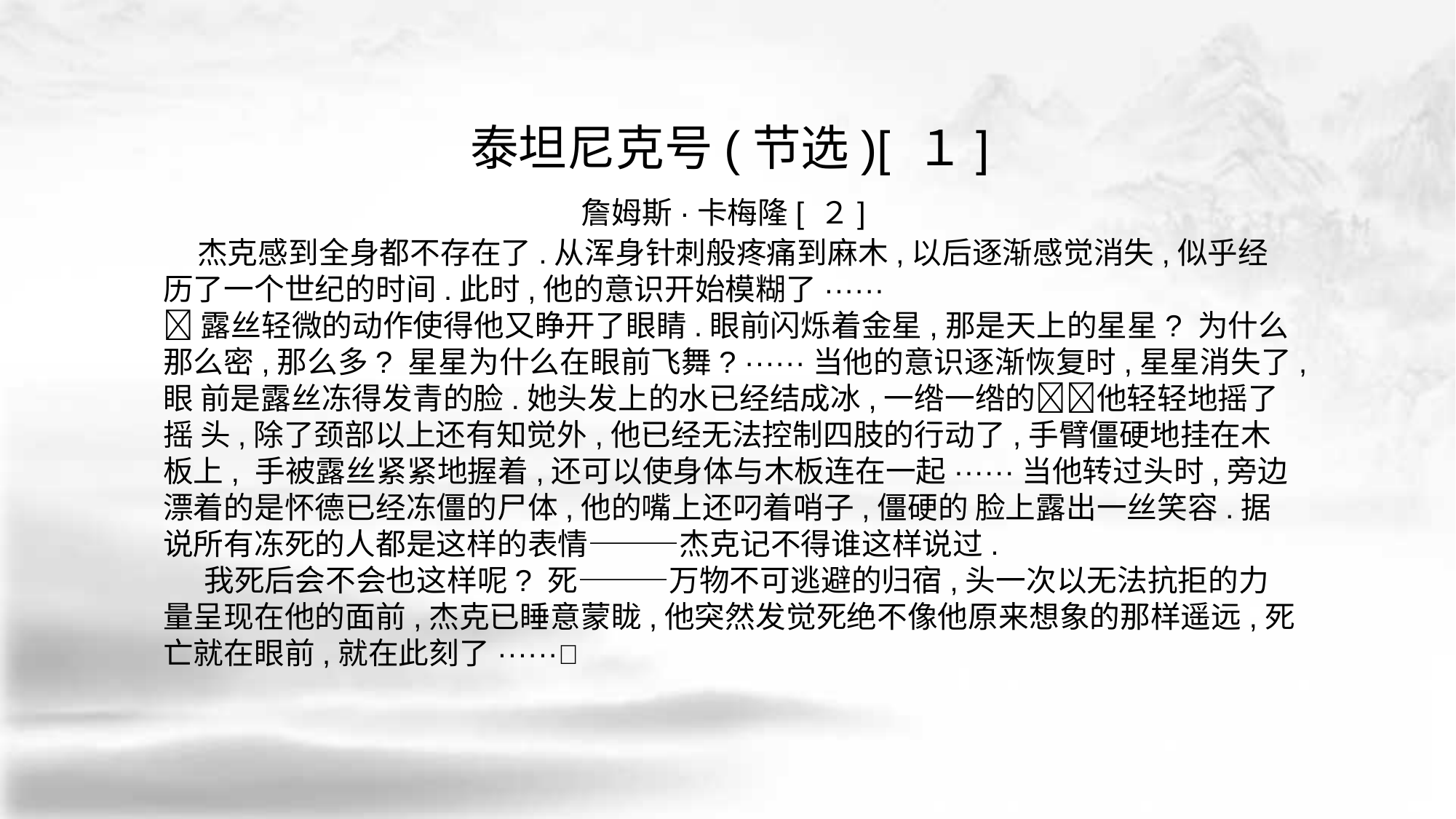

泰坦尼克号(节选)[ １]
詹姆斯·卡梅隆[ ２]
    杰克感到全身都不存在了.从浑身针刺般疼痛到麻木,以后逐渐感觉消失,似乎经 历了一个世纪的时间.此时,他的意识开始模糊了······
􀆺露丝轻微的动作使得他又睁开了眼睛.眼前闪烁着金星,那是天上的星星? 为什么 那么密,那么多? 星星为什么在眼前飞舞? ······当他的意识逐渐恢复时,星星消失了,眼 前是露丝冻得发青的脸.她头发上的水已经结成冰,一绺一绺的􀆺􀆺他轻轻地摇了摇 头,除了颈部以上还有知觉外,他已经无法控制四肢的行动了,手臂僵硬地挂在木板上, 手被露丝紧紧地握着,还可以使身体与木板连在一起······当他转过头时,旁边漂着的是怀德已经冻僵的尸体,他的嘴上还叼着哨子,僵硬的 脸上露出一丝笑容.据说所有冻死的人都是这样的表情———杰克记不得谁这样说过.
     我死后会不会也这样呢? 死———万物不可逃避的归宿,头一次以无法抗拒的力量呈现在他的面前,杰克已睡意蒙眬,他突然发觉死绝不像他原来想象的那样遥远,死亡就在眼前,就在此刻了······􀆺